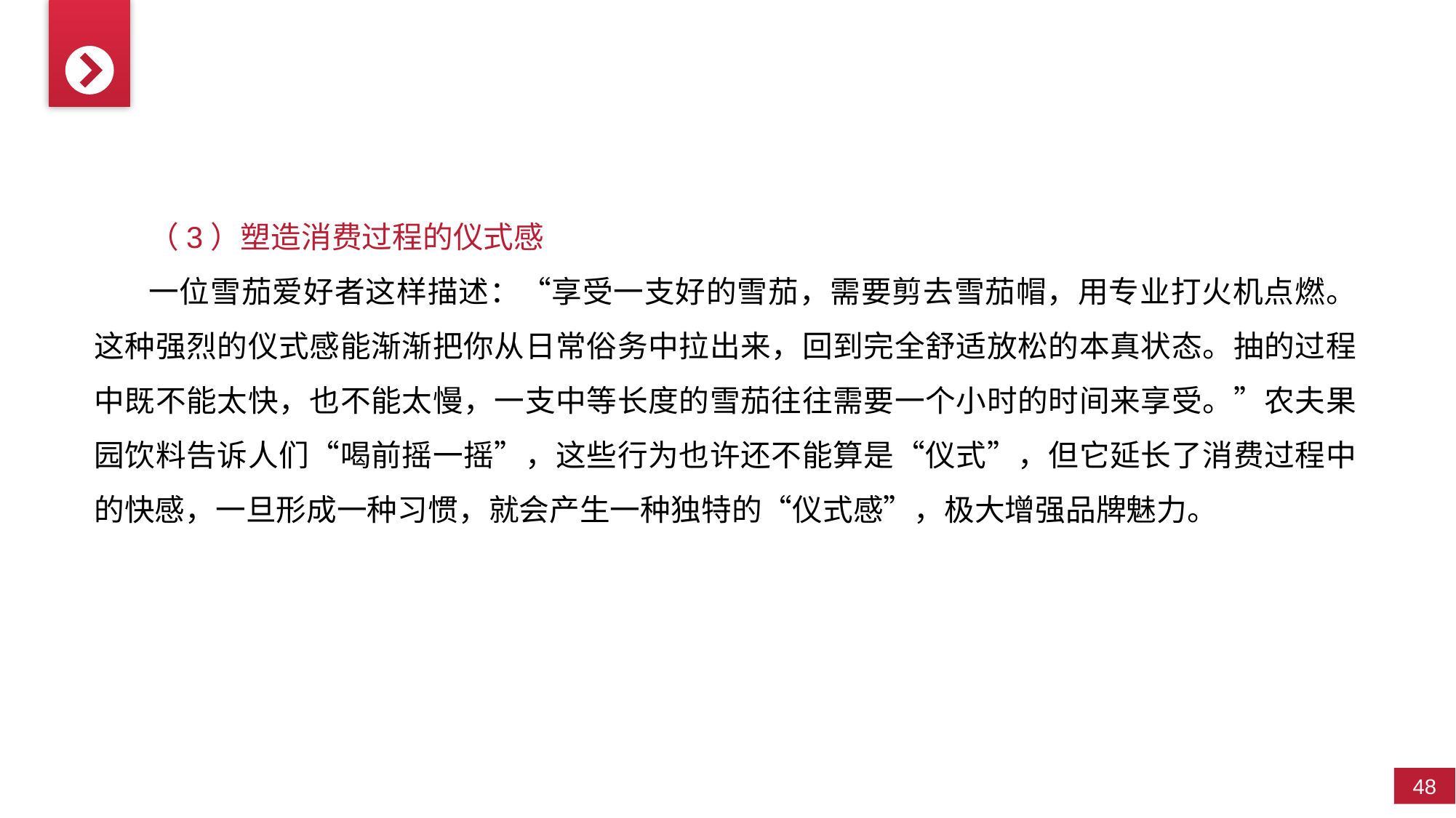

（3）塑造消费过程的仪式感
一位雪茄爱好者这样描述：“享受一支好的雪茄，需要剪去雪茄帽，用专业打火机点燃。这种强烈的仪式感能渐渐把你从日常俗务中拉出来，回到完全舒适放松的本真状态。抽的过程中既不能太快，也不能太慢，一支中等长度的雪茄往往需要一个小时的时间来享受。”农夫果园饮料告诉人们“喝前摇一摇”，这些行为也许还不能算是“仪式”，但它延长了消费过程中的快感，一旦形成一种习惯，就会产生一种独特的“仪式感”，极大增强品牌魅力。